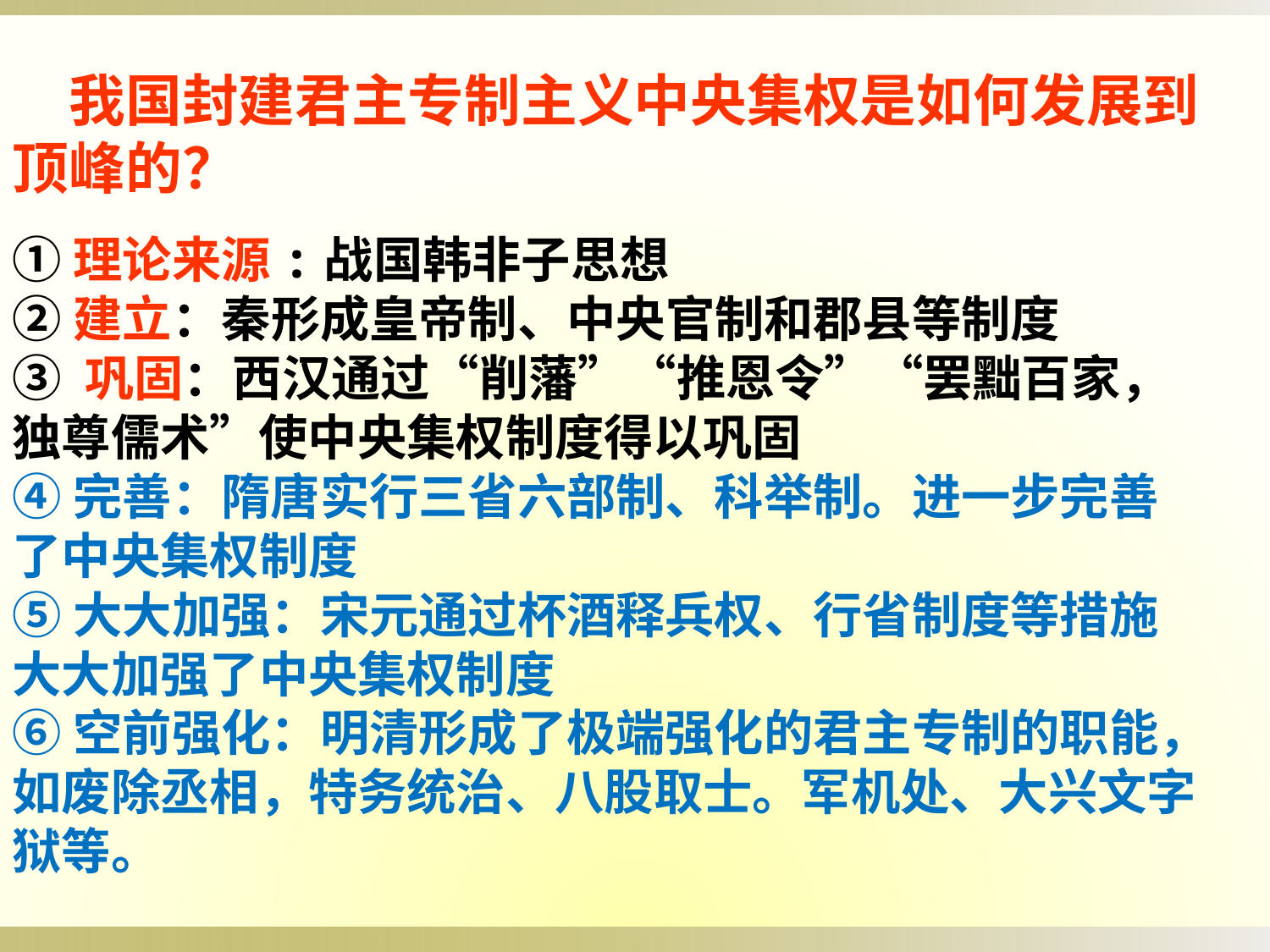

我国封建君主专制主义中央集权是如何发展到顶峰的？
①理论来源:战国韩非子思想
②建立：秦形成皇帝制、中央官制和郡县等制度
③ 巩固：西汉通过“削藩”“推恩令”“罢黜百家，独尊儒术”使中央集权制度得以巩固
④完善：隋唐实行三省六部制、科举制。进一步完善了中央集权制度
⑤大大加强：宋元通过杯酒释兵权、行省制度等措施大大加强了中央集权制度
⑥空前强化：明清形成了极端强化的君主专制的职能，如废除丞相，特务统治、八股取士。军机处、大兴文字狱等。